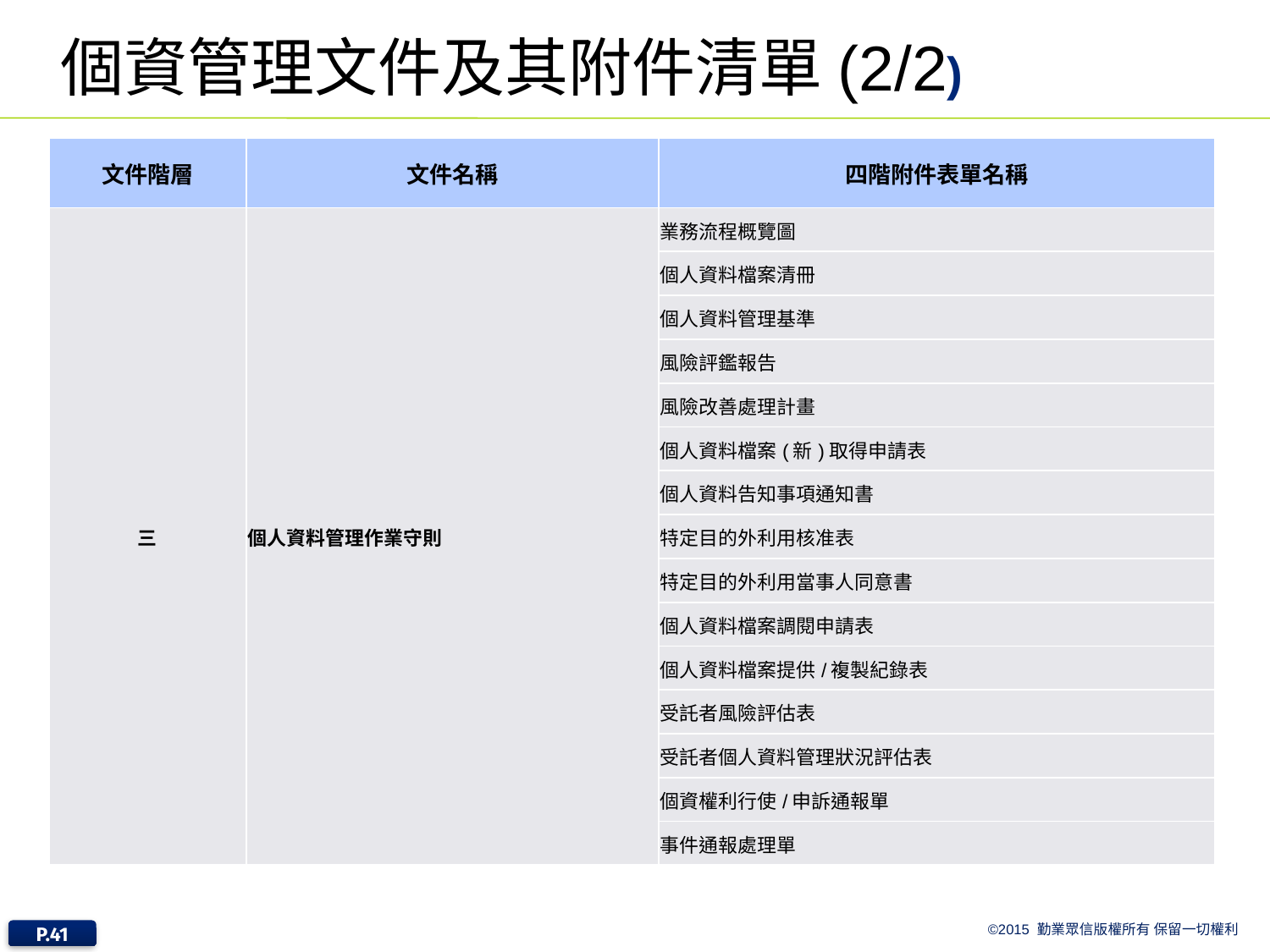

# 個資管理文件及其附件清單(2/2)
| 文件階層 | 文件名稱 | 四階附件表單名稱 |
| --- | --- | --- |
| 三 | 個人資料管理作業守則 | 業務流程概覽圖 |
|  |  | 個人資料檔案清冊 |
|  |  | 個人資料管理基準 |
|  |  | 風險評鑑報告 |
|  |  | 風險改善處理計畫 |
|  |  | 個人資料檔案(新)取得申請表 |
|  |  | 個人資料告知事項通知書 |
|  |  | 特定目的外利用核准表 |
|  |  | 特定目的外利用當事人同意書 |
|  |  | 個人資料檔案調閱申請表 |
|  |  | 個人資料檔案提供/複製紀錄表 |
|  |  | 受託者風險評估表 |
|  |  | 受託者個人資料管理狀況評估表 |
|  |  | 個資權利行使/申訴通報單 |
|  |  | 事件通報處理單 |